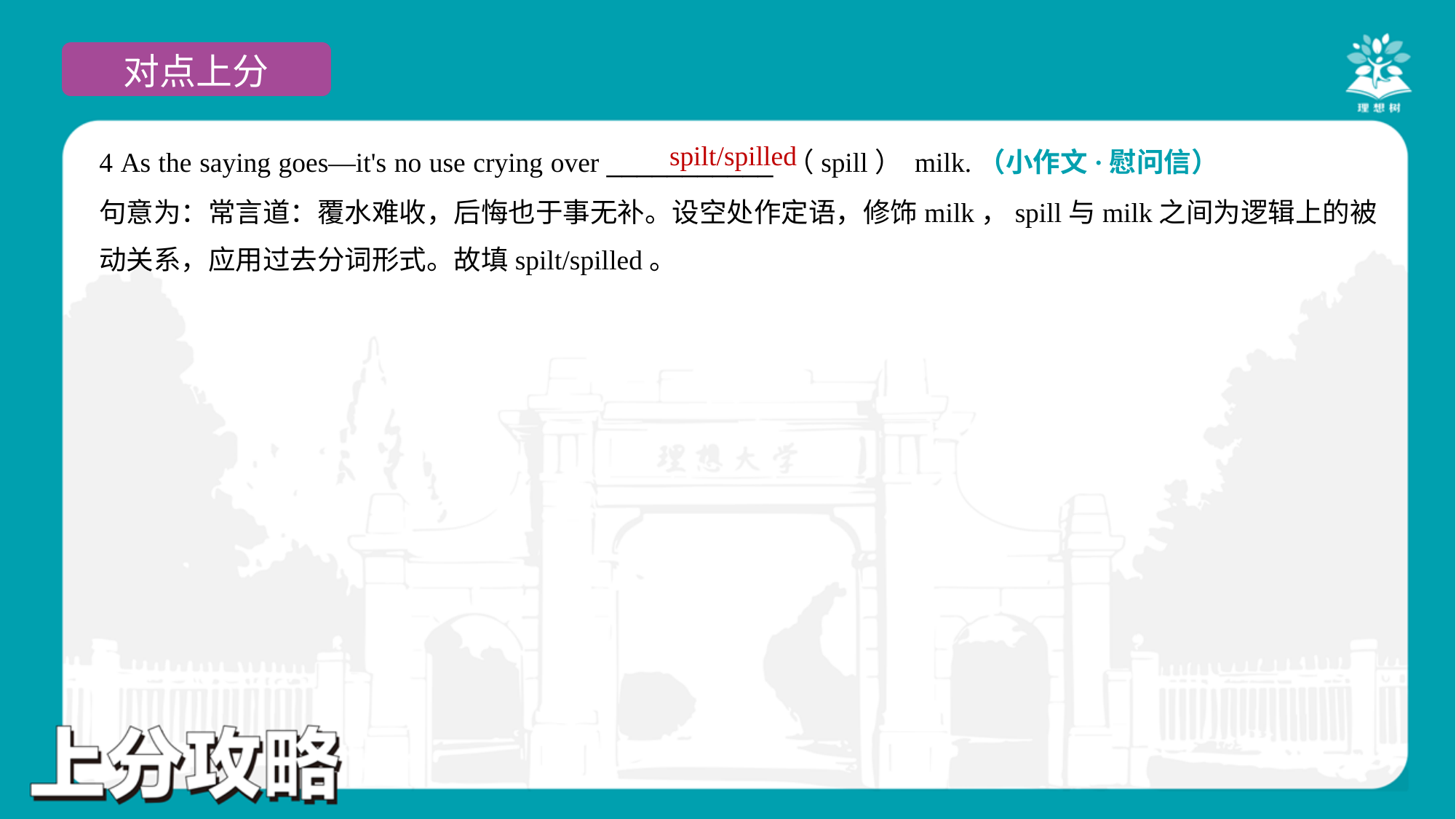

spilt/spilled
4 As the saying goes—it's no use crying over ___________ （spill） milk.（小作文·慰问信）
句意为：常言道：覆水难收，后悔也于事无补。设空处作定语，修饰milk，spill与milk之间为逻辑上的被
动关系，应用过去分词形式。故填spilt/spilled。